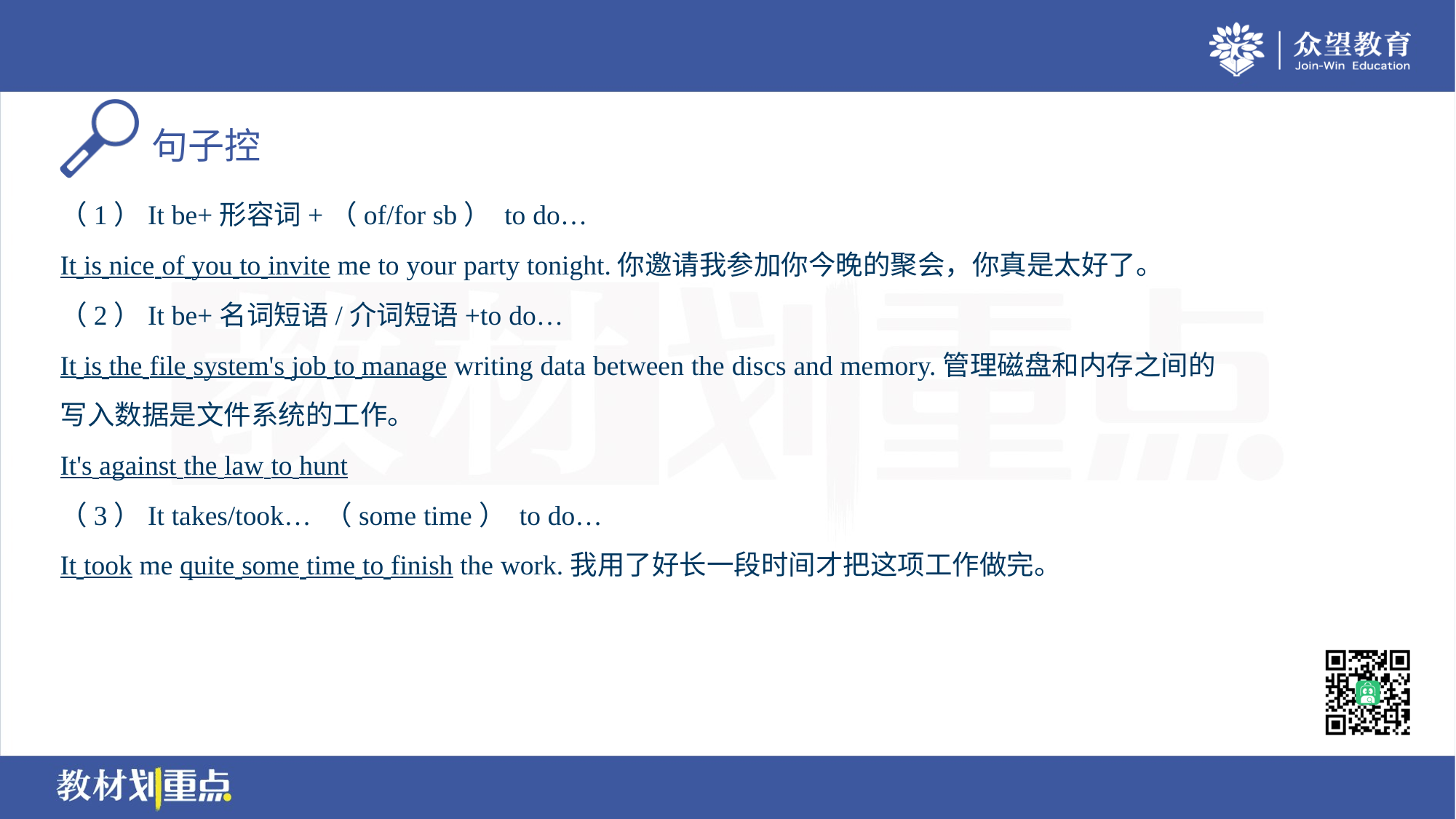

（1）It be+形容词+（of/for sb） to do…
It is nice of you to invite me to your party tonight.你邀请我参加你今晚的聚会，你真是太好了。
（2）It be+名词短语/介词短语+to do…
It is the file system's job to manage writing data between the discs and memory.管理磁盘和内存之间的
写入数据是文件系统的工作。
It's against the law to hunt. .certain wild animals.猎杀某些野生动物是违法的。
（3）It takes/took… （some time） to do…
It took me quite some time to finish the work.我用了好长一段时间才把这项工作做完。
对应练习见《巩固练》L27